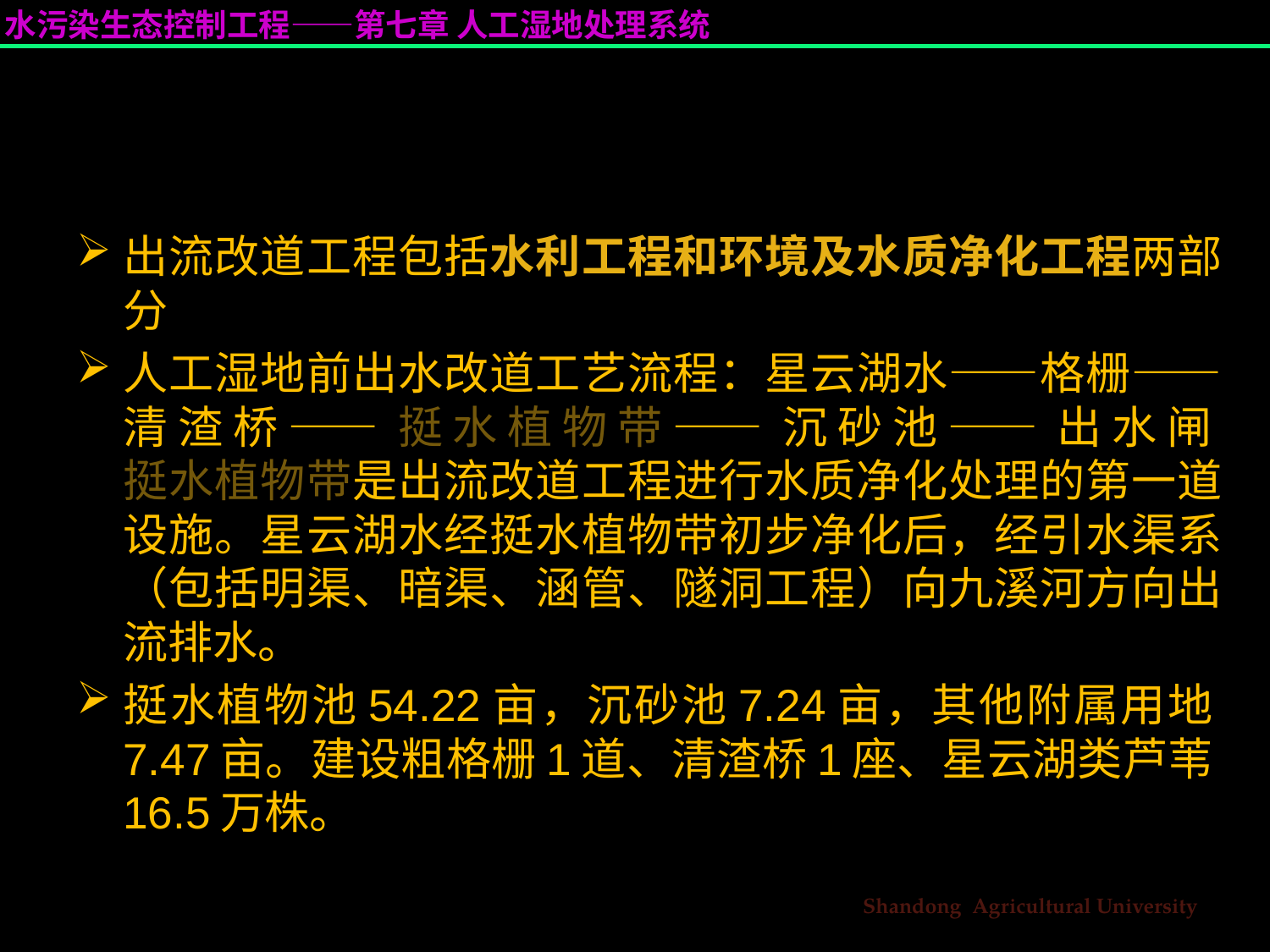

出流改道工程包括水利工程和环境及水质净化工程两部分
人工湿地前出水改道工艺流程：星云湖水——格栅——清渣桥——挺水植物带——沉砂池——出水闸
挺水植物带是出流改道工程进行水质净化处理的第一道设施。星云湖水经挺水植物带初步净化后，经引水渠系（包括明渠、暗渠、涵管、隧洞工程）向九溪河方向出流排水。
挺水植物池54.22亩，沉砂池7.24亩，其他附属用地7.47亩。建设粗格栅1道、清渣桥1座、星云湖类芦苇16.5万株。